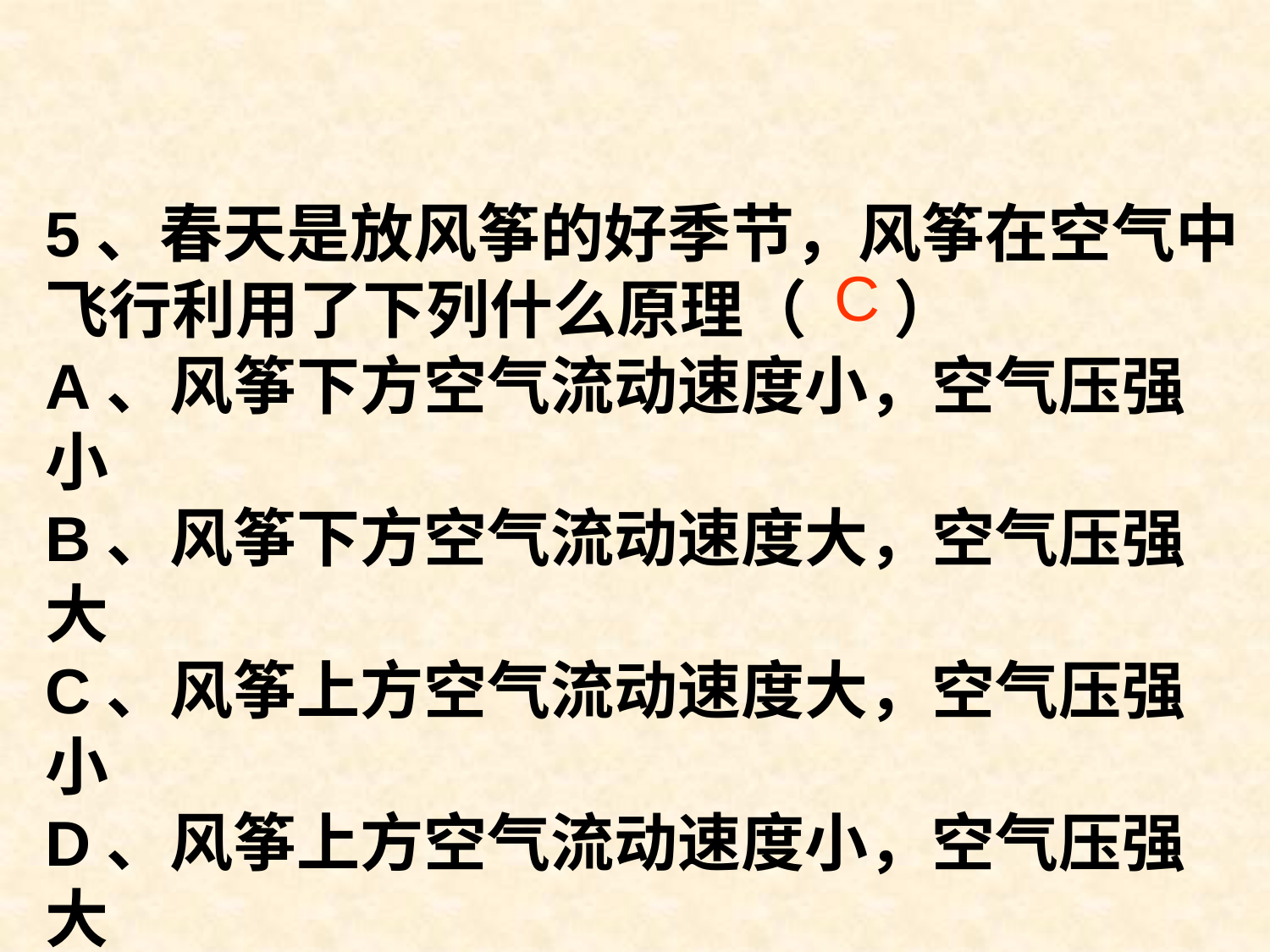

5、春天是放风筝的好季节，风筝在空气中飞行利用了下列什么原理（      ）
A、风筝下方空气流动速度小，空气压强小
B、风筝下方空气流动速度大，空气压强大
C、风筝上方空气流动速度大，空气压强小
D、风筝上方空气流动速度小，空气压强大
C